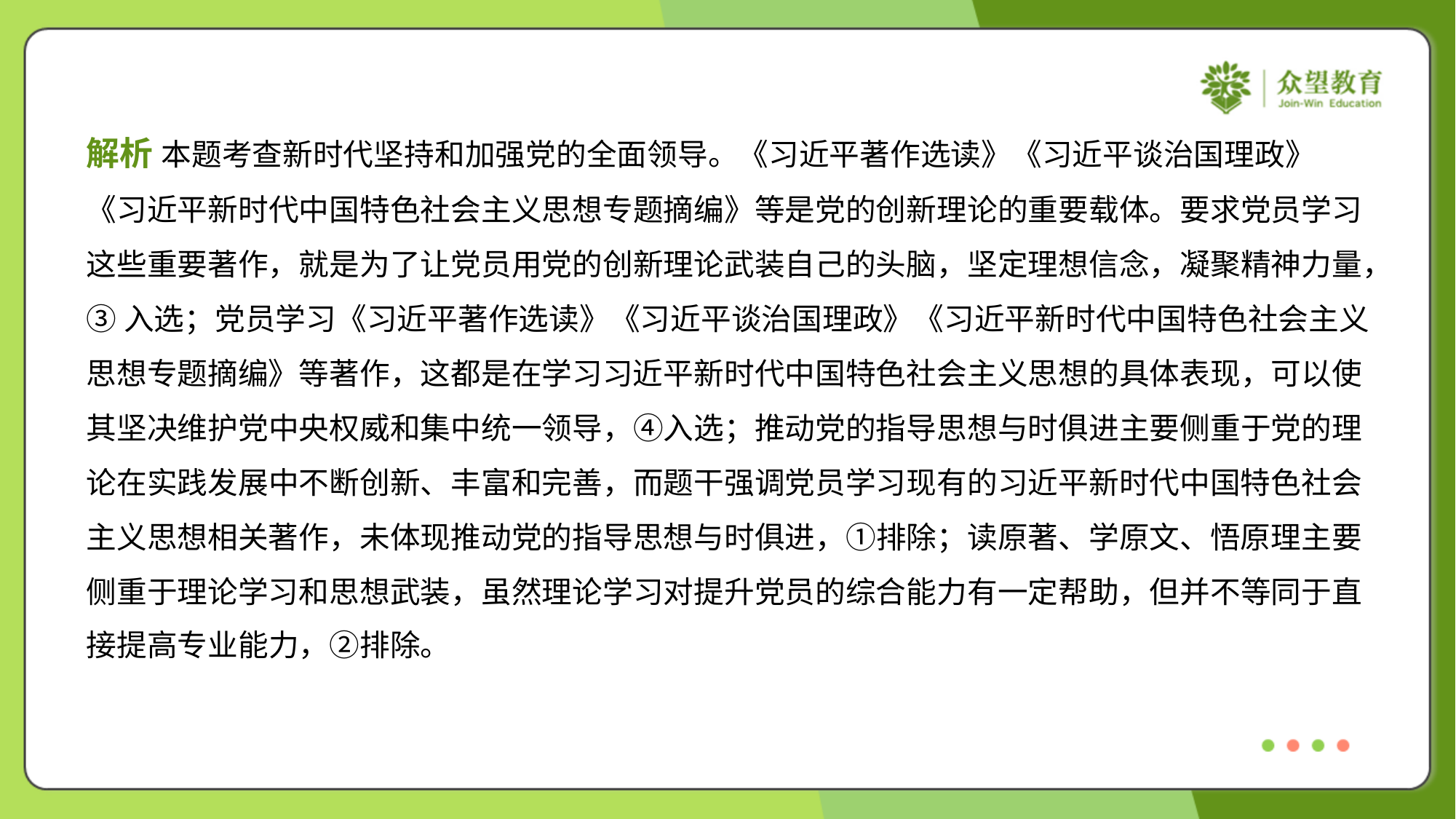

解析 本题考查新时代坚持和加强党的全面领导。《习近平著作选读》《习近平谈治国理政》
《习近平新时代中国特色社会主义思想专题摘编》等是党的创新理论的重要载体。要求党员学习
这些重要著作，就是为了让党员用党的创新理论武装自己的头脑，坚定理想信念，凝聚精神力量，
③入选；党员学习《习近平著作选读》《习近平谈治国理政》《习近平新时代中国特色社会主义
思想专题摘编》等著作，这都是在学习习近平新时代中国特色社会主义思想的具体表现，可以使
其坚决维护党中央权威和集中统一领导，④入选；推动党的指导思想与时俱进主要侧重于党的理
论在实践发展中不断创新、丰富和完善，而题干强调党员学习现有的习近平新时代中国特色社会
主义思想相关著作，未体现推动党的指导思想与时俱进，①排除；读原著、学原文、悟原理主要
侧重于理论学习和思想武装，虽然理论学习对提升党员的综合能力有一定帮助，但并不等同于直
接提高专业能力，②排除。